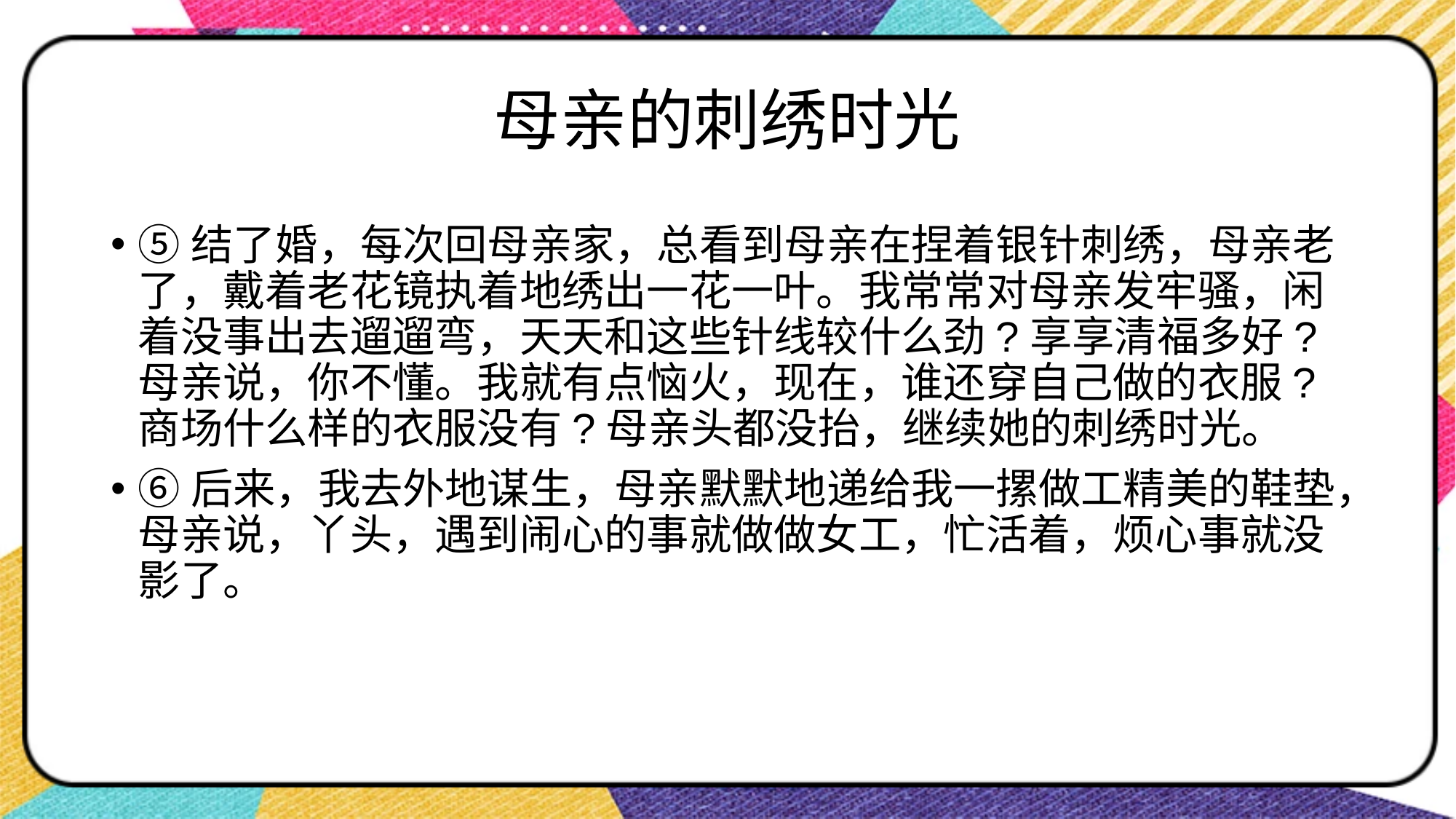

# 母亲的刺绣时光
⑤结了婚，每次回母亲家，总看到母亲在捏着银针刺绣，母亲老了，戴着老花镜执着地绣出一花一叶。我常常对母亲发牢骚，闲着没事出去遛遛弯，天天和这些针线较什么劲?享享清福多好?母亲说，你不懂。我就有点恼火，现在，谁还穿自己做的衣服?商场什么样的衣服没有?母亲头都没抬，继续她的刺绣时光。
⑥后来，我去外地谋生，母亲默默地递给我一摞做工精美的鞋垫，母亲说，丫头，遇到闹心的事就做做女工，忙活着，烦心事就没影了。